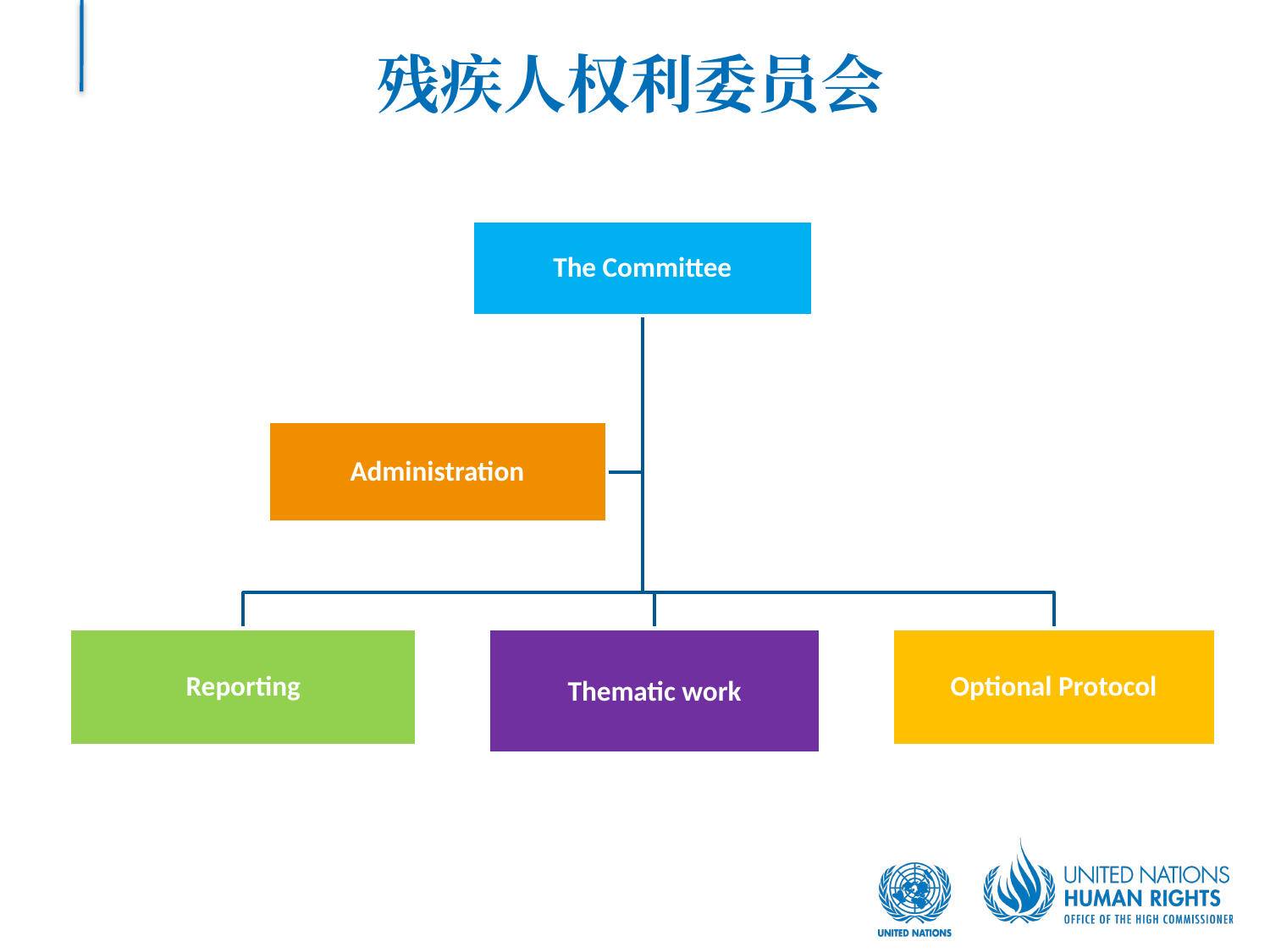

# 残疾人权利委员会
The Committee
Reporting

Thematic work

Optional Protocol
Administration